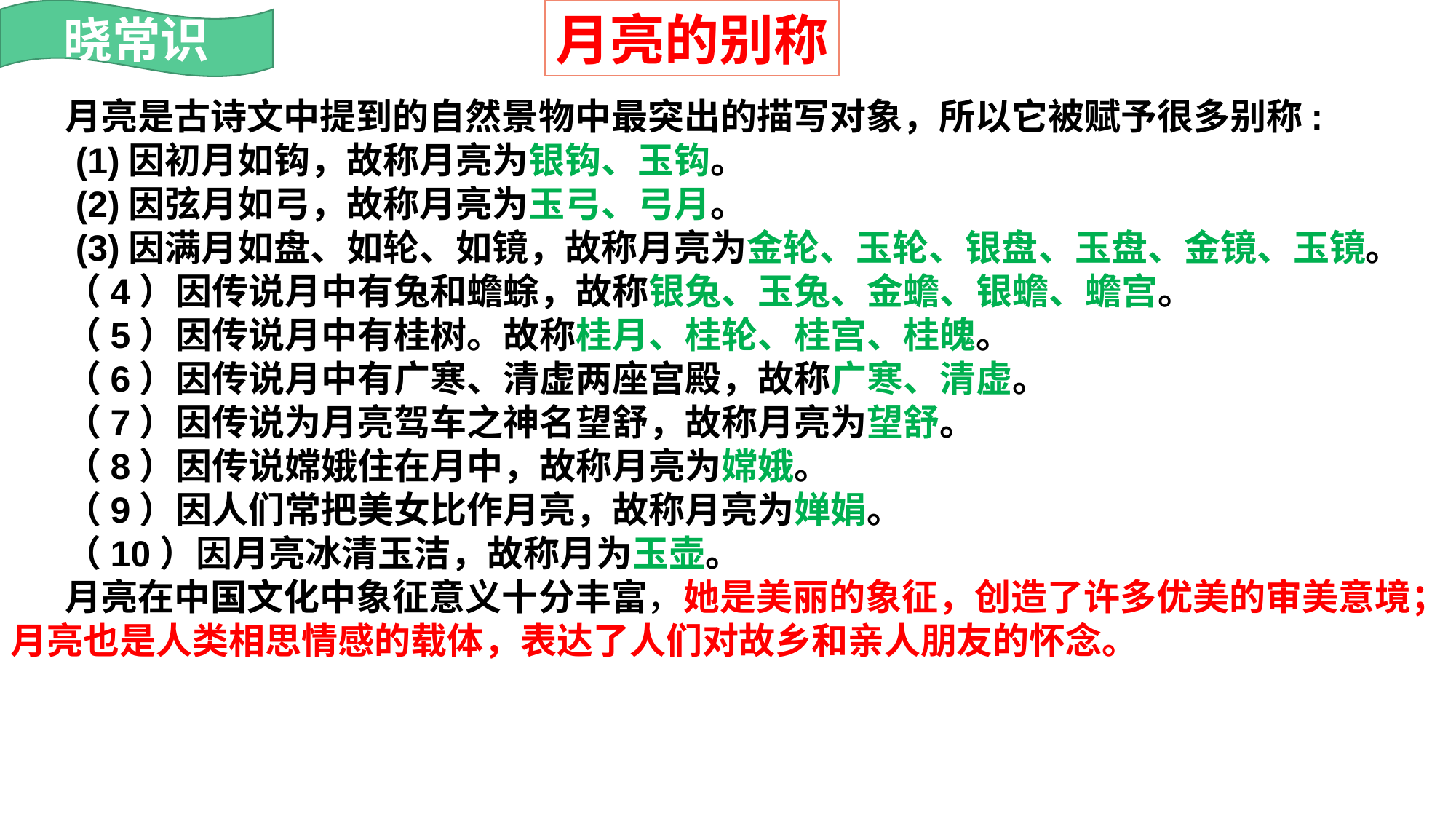

月亮的别称
晓常识
月亮是古诗文中提到的自然景物中最突出的描写对象，所以它被赋予很多别称:
 (1)因初月如钩，故称月亮为银钩、玉钩。
 (2)因弦月如弓，故称月亮为玉弓、弓月。
 (3)因满月如盘、如轮、如镜，故称月亮为金轮、玉轮、银盘、玉盘、金镜、玉镜。
（4）因传说月中有兔和蟾蜍，故称银兔、玉兔、金蟾、银蟾、蟾宫。
（5）因传说月中有桂树。故称桂月、桂轮、桂宫、桂魄。
（6）因传说月中有广寒、清虚两座宫殿，故称广寒、清虚。
（7）因传说为月亮驾车之神名望舒，故称月亮为望舒。
（8）因传说嫦娥住在月中，故称月亮为嫦娥。
（9）因人们常把美女比作月亮，故称月亮为婵娟。
（10）因月亮冰清玉洁，故称月为玉壶。
月亮在中国文化中象征意义十分丰富，她是美丽的象征，创造了许多优美的审美意境；月亮也是人类相思情感的载体，表达了人们对故乡和亲人朋友的怀念。